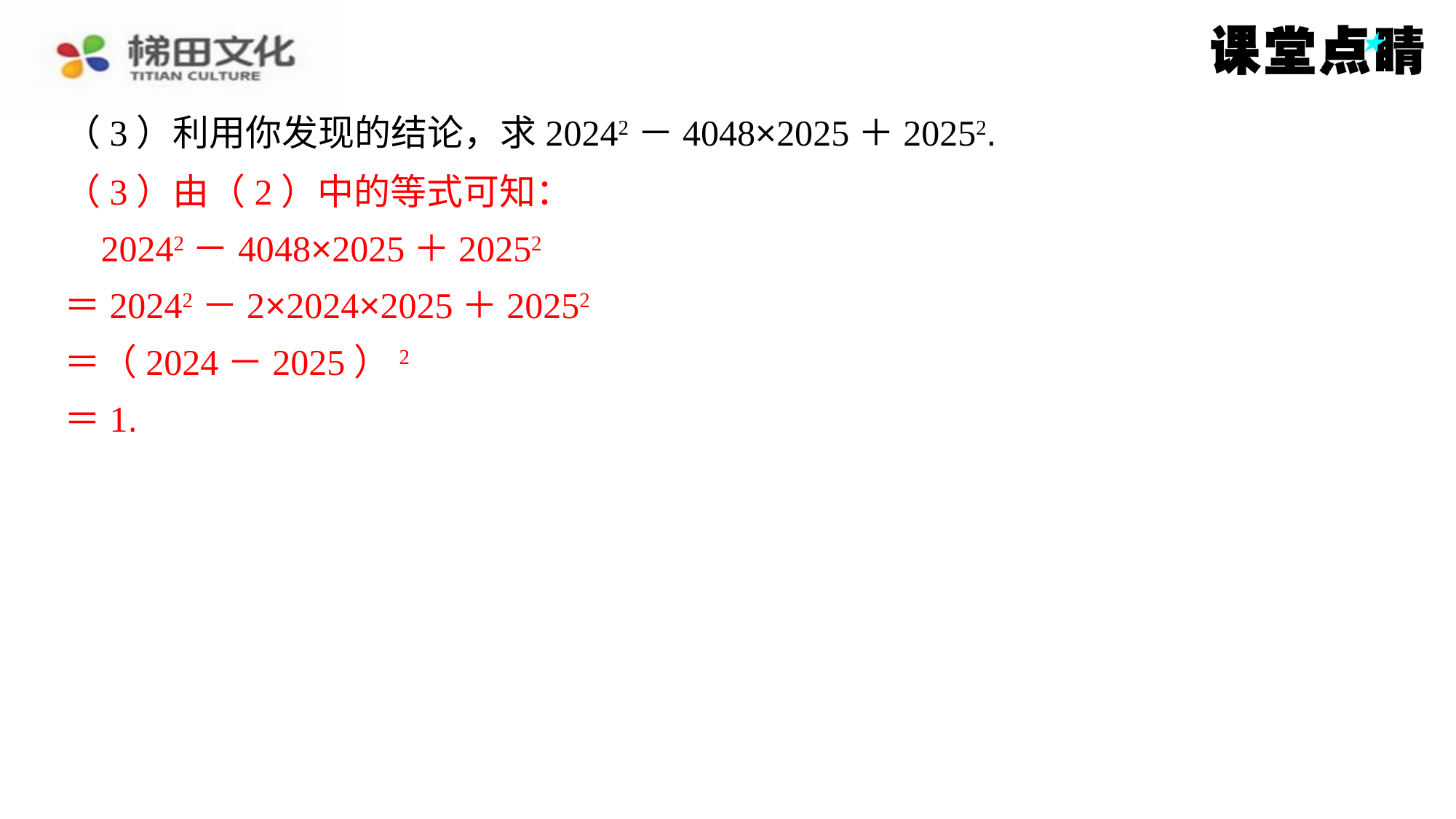

（3）利用你发现的结论，求20242－4048×2025＋20252.
（3）由（2）中的等式可知：
（3）由（2）中的等式可知：
　20242－4048×2025＋20252
＝20242－2×2024×2025＋20252
＝（2024－2025）2
＝1.
20242－4048×2025＋20252
＝20242－2×2024×2025＋20252
＝（2024－2025）2
＝1.